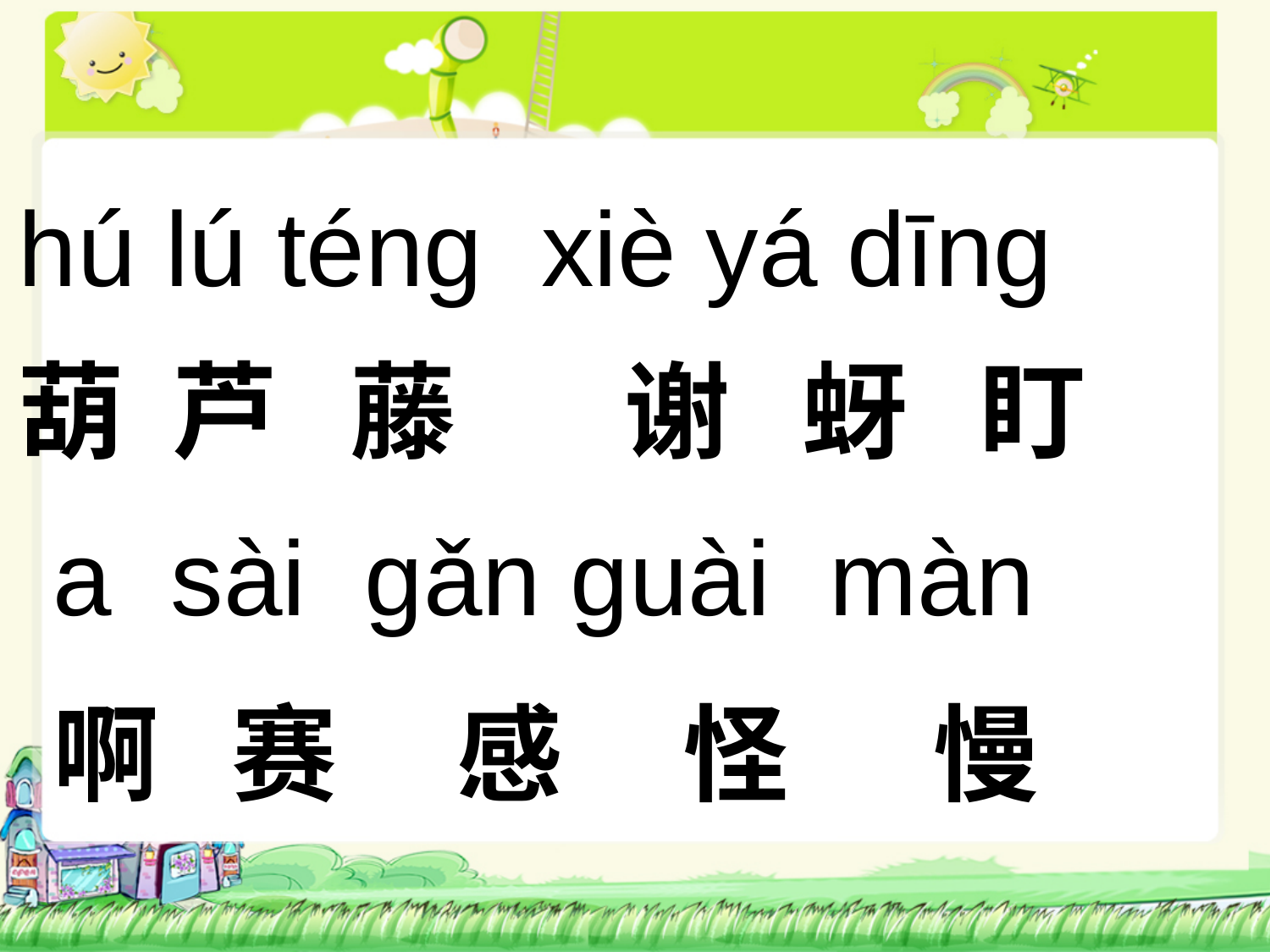

hú lú ténɡ  xiè yá dīnɡ
葫  芦   藤       谢   蚜   盯
a  sài  ɡǎn ɡuài  màn
啊   赛     感     怪      慢